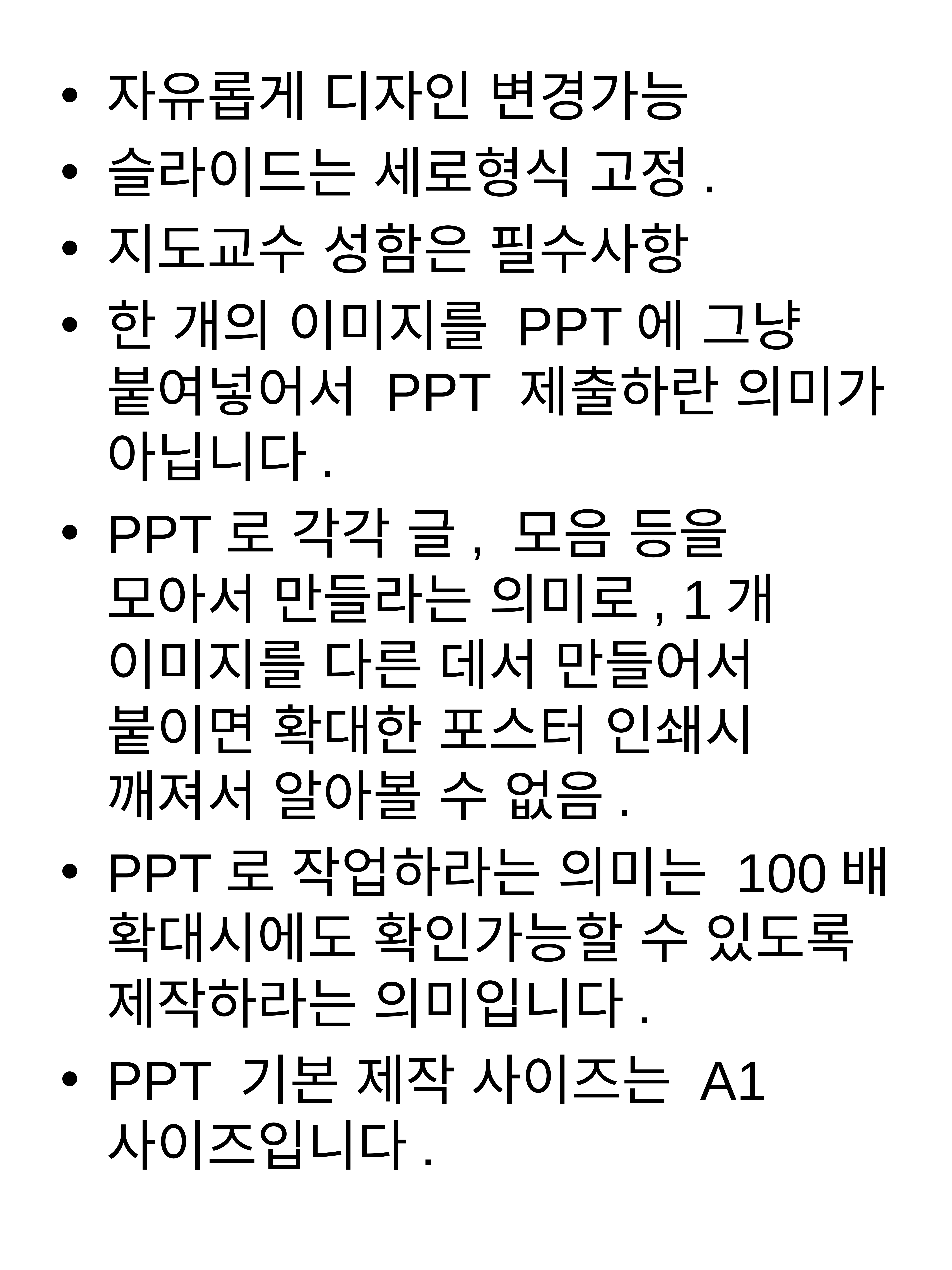

자유롭게 디자인 변경가능
슬라이드는 세로형식 고정.
지도교수 성함은 필수사항
한 개의 이미지를 PPT에 그냥 붙여넣어서 PPT 제출하란 의미가 아닙니다.
PPT로 각각 글, 모음 등을 모아서 만들라는 의미로, 1개 이미지를 다른 데서 만들어서 붙이면 확대한 포스터 인쇄시 깨져서 알아볼 수 없음.
PPT로 작업하라는 의미는 100배 확대시에도 확인가능할 수 있도록 제작하라는 의미입니다.
PPT 기본 제작 사이즈는 A1사이즈입니다.